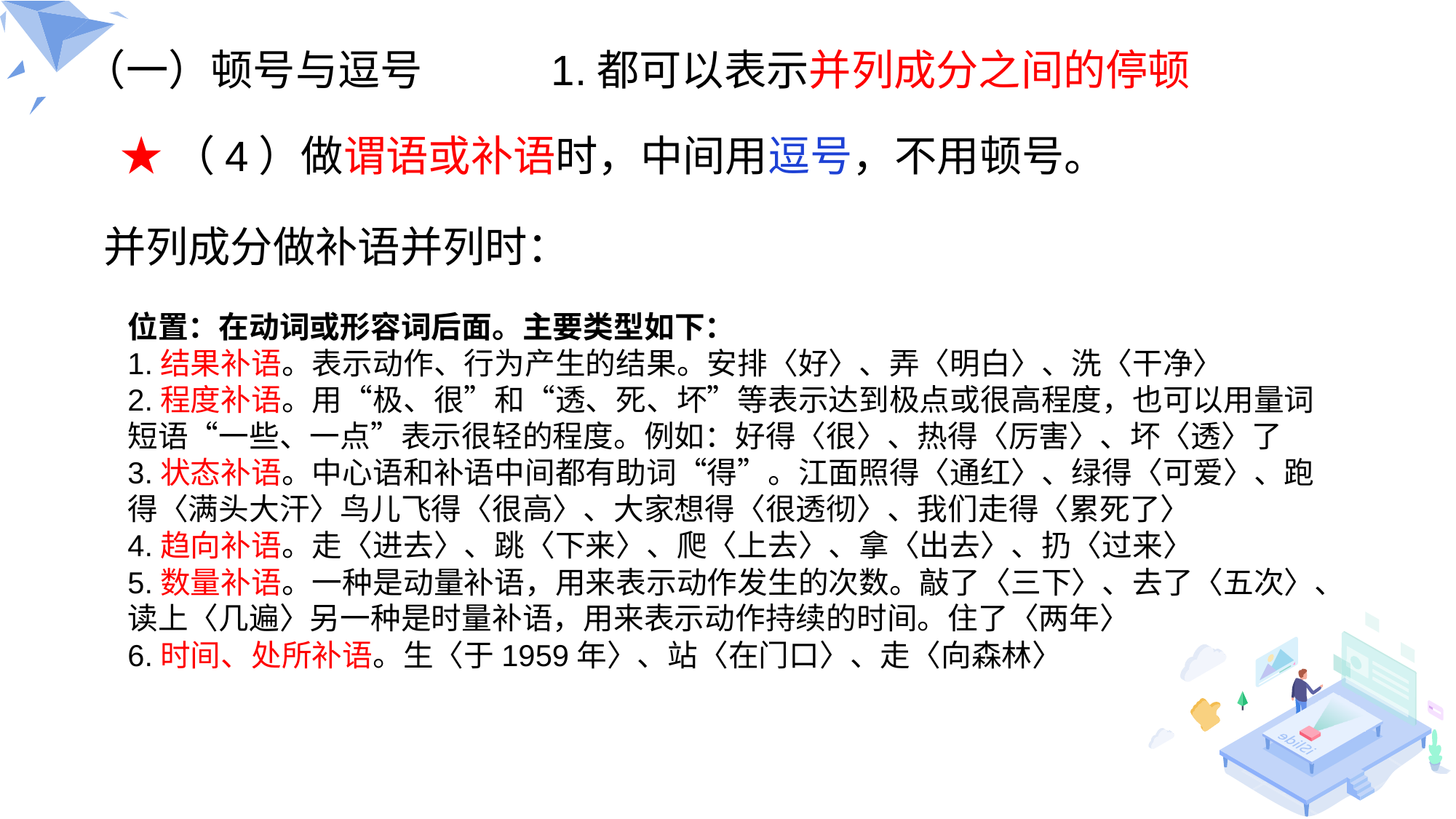

（一）顿号与逗号
1.都可以表示并列成分之间的停顿
★（4）做谓语或补语时，中间用逗号，不用顿号。
并列成分做补语并列时：
位置：在动词或形容词后面。主要类型如下：
1.结果补语。表示动作、行为产生的结果。安排〈好〉、弄〈明白〉、洗〈干净〉
2.程度补语。用“极、很”和“透、死、坏”等表示达到极点或很高程度，也可以用量词短语“一些、一点”表示很轻的程度。例如：好得〈很〉、热得〈厉害〉、坏〈透〉了
3.状态补语。中心语和补语中间都有助词“得”。江面照得〈通红〉、绿得〈可爱〉、跑得〈满头大汗〉鸟儿飞得〈很高〉、大家想得〈很透彻〉、我们走得〈累死了〉
4.趋向补语。走〈进去〉、跳〈下来〉、爬〈上去〉、拿〈出去〉、扔〈过来〉
5.数量补语。一种是动量补语，用来表示动作发生的次数。敲了〈三下〉、去了〈五次〉、读上〈几遍〉另一种是时量补语，用来表示动作持续的时间。住了〈两年〉
6.时间、处所补语。生〈于1959年〉、站〈在门口〉、走〈向森林〉